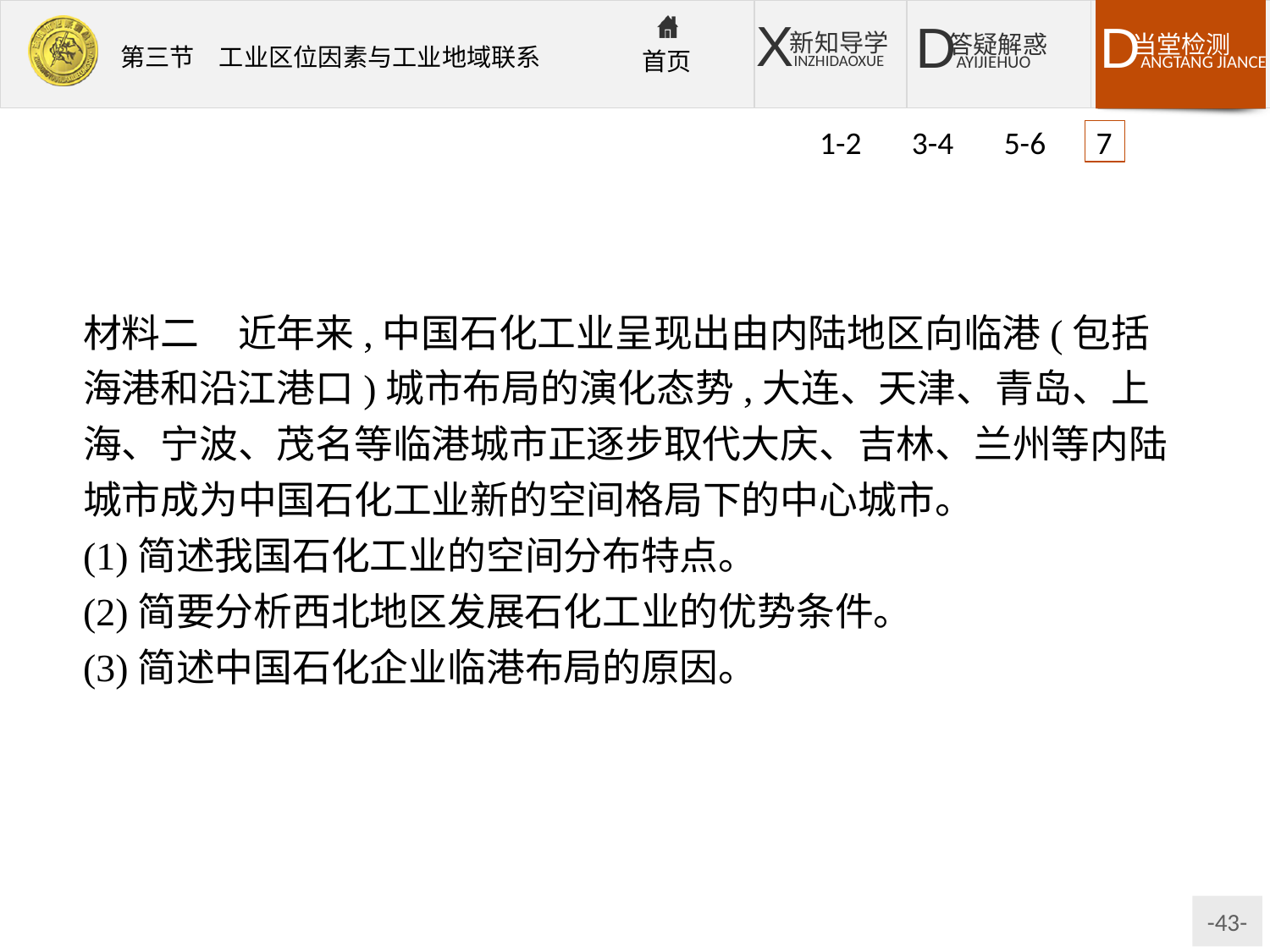

1-2       3-4       5-6       7

材料二　近年来,中国石化工业呈现出由内陆地区向临港(包括海港和沿江港口)城市布局的演化态势,大连、天津、青岛、上海、宁波、茂名等临港城市正逐步取代大庆、吉林、兰州等内陆城市成为中国石化工业新的空间格局下的中心城市。
(1)简述我国石化工业的空间分布特点。
(2)简要分析西北地区发展石化工业的优势条件。
(3)简述中国石化企业临港布局的原因。